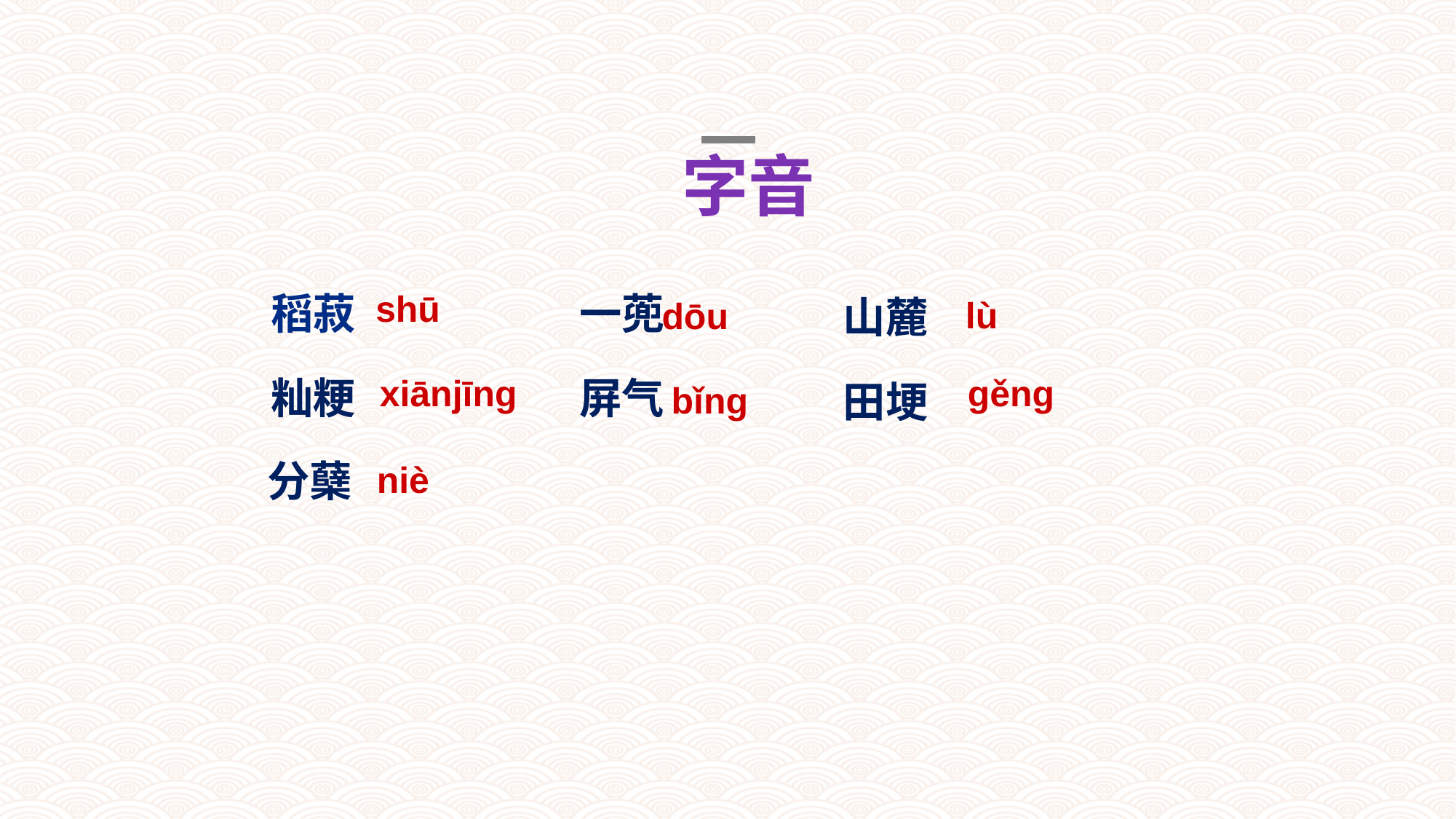

字音
稻菽
一蔸
shū
山麓
lù
dōu
籼粳
屏气
xiānjīng
gěng
田埂
bǐng
分蘖
niè